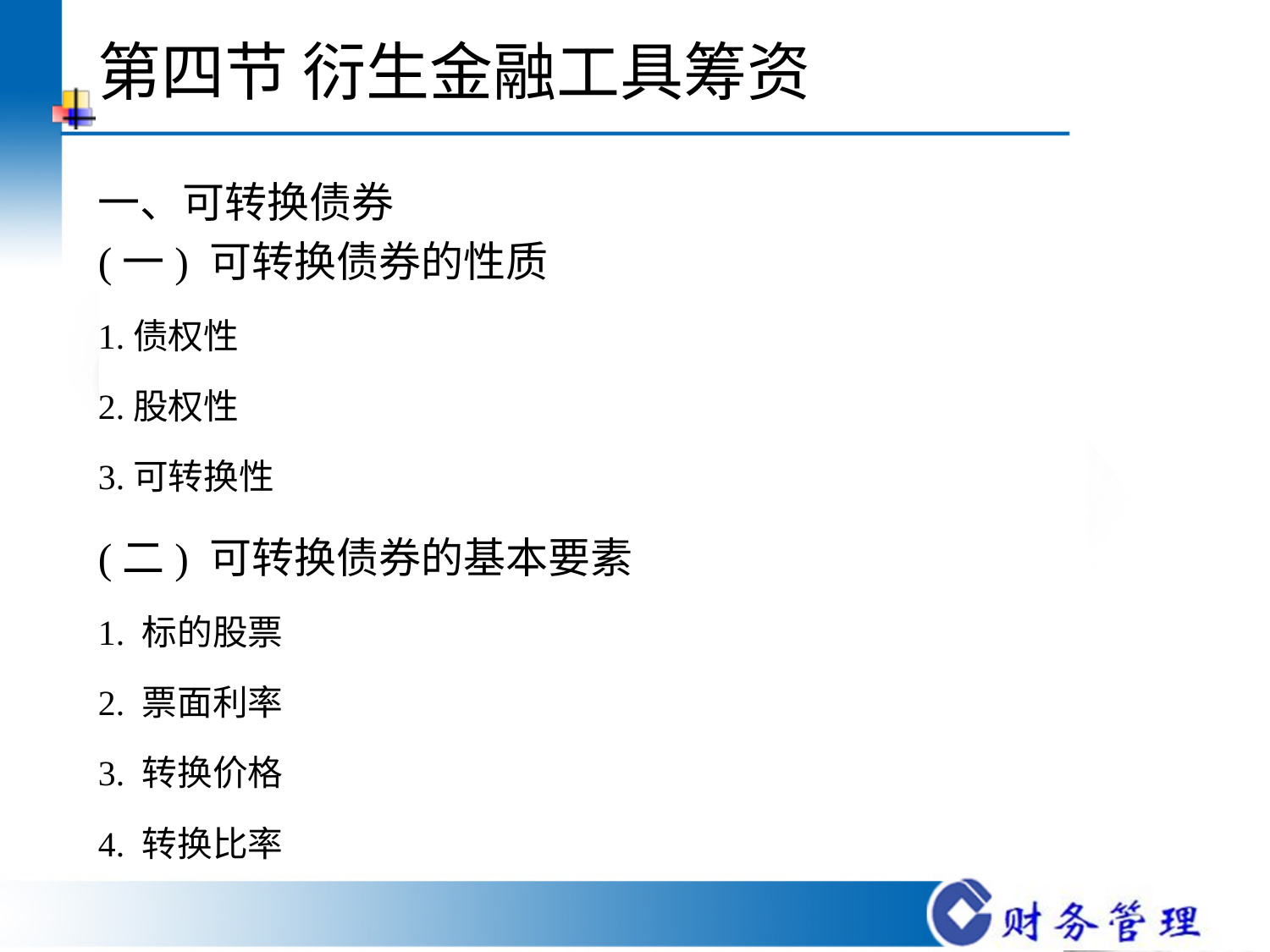

# 第四节 衍生金融工具筹资
一、可转换债券
(一) 可转换债券的性质
1.债权性
2.股权性
3.可转换性
(二) 可转换债券的基本要素
1. 标的股票
2. 票面利率
3. 转换价格
4. 转换比率

47